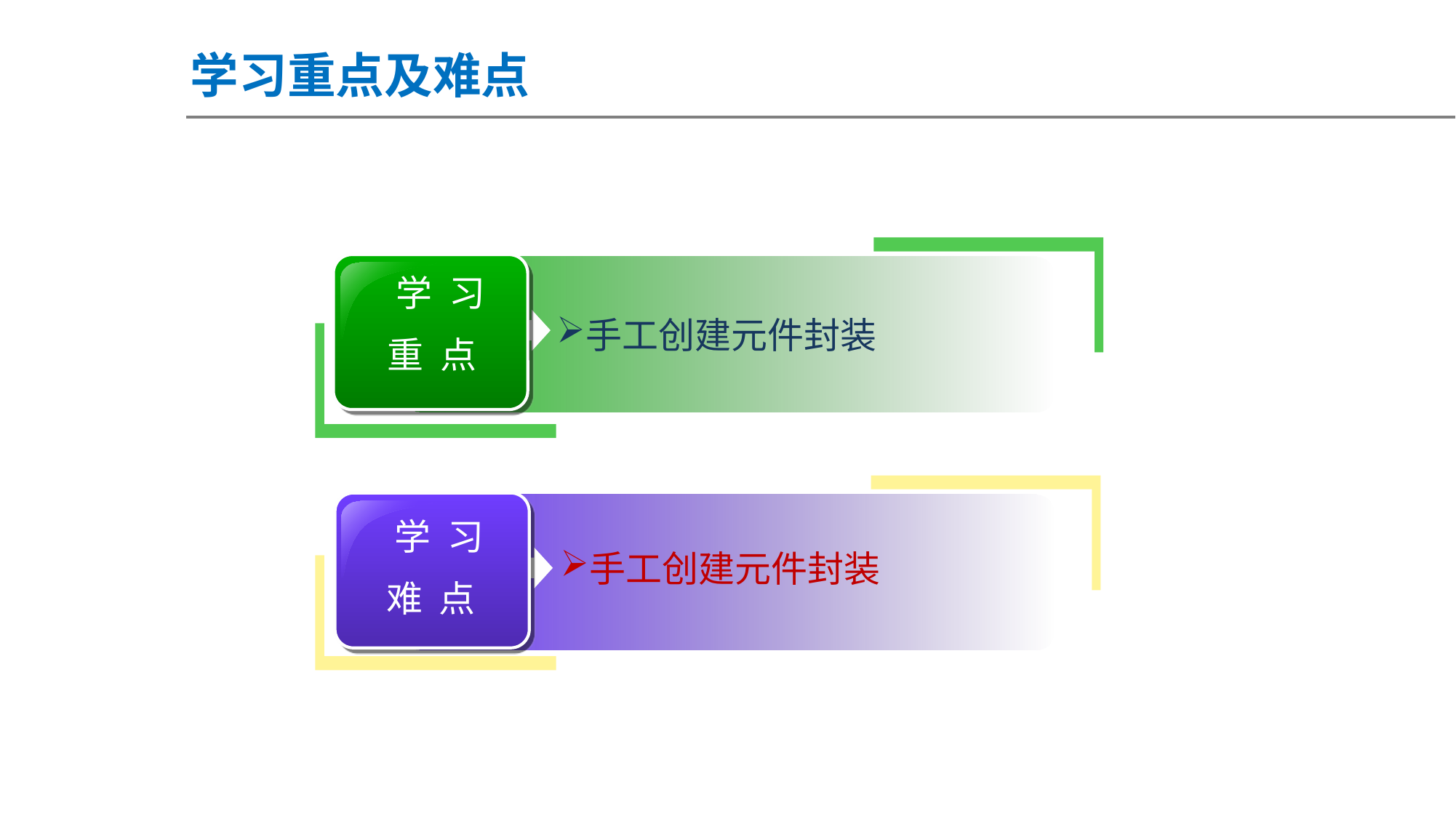

学习重点及难点

 学  习
重  点
手工创建元件封装

 学  习
难  点
手工创建元件封装